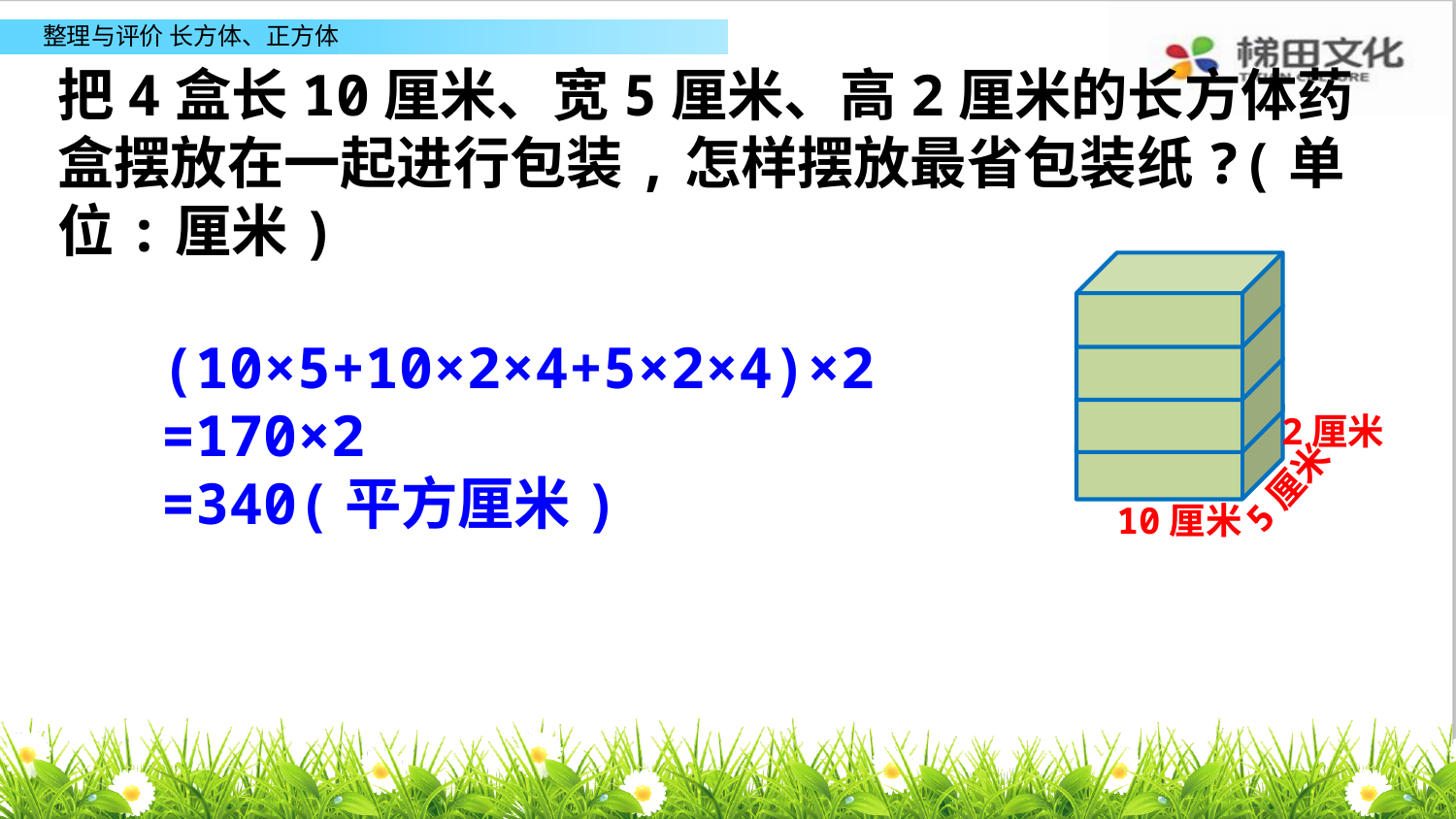

把4盒长10厘米、宽5厘米、高2厘米的长方体药盒摆放在一起进行包装,怎样摆放最省包装纸?(单位:厘米)

(10×5+10×2×4+5×2×4)×2
=170×2
=340(平方厘米)

2厘米
5厘米
10厘米